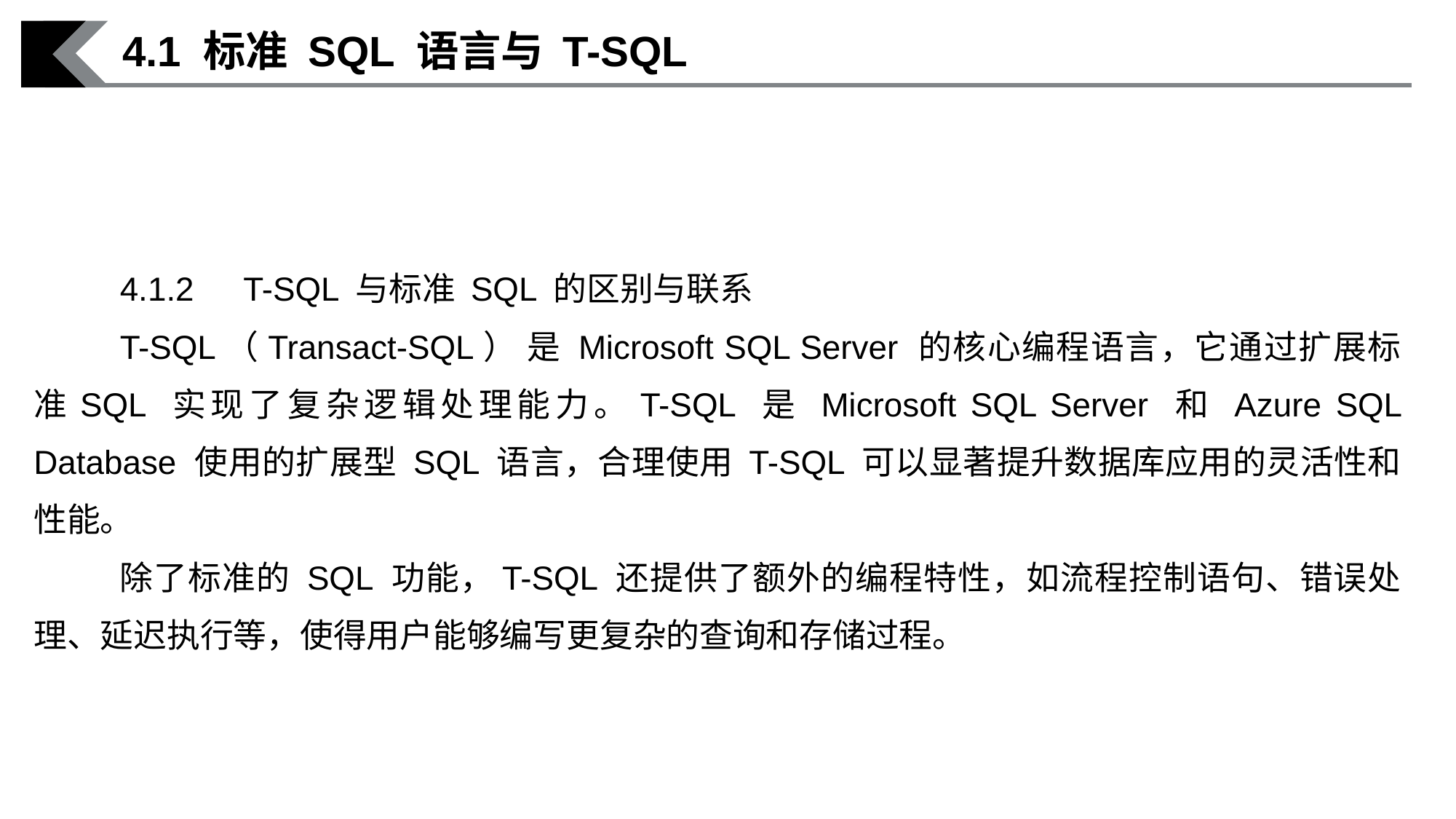

4.1 标准 SQL 语言与 T-SQL
4.1.2　T-SQL 与标准 SQL 的区别与联系
T-SQL（Transact-SQL） 是 Microsoft SQL Server 的核心编程语言，它通过扩展标准SQL 实现了复杂逻辑处理能力。T-SQL 是 Microsoft SQL Server 和 Azure SQL Database 使用的扩展型 SQL 语言，合理使用 T-SQL 可以显著提升数据库应用的灵活性和性能。
除了标准的 SQL 功能，T-SQL 还提供了额外的编程特性，如流程控制语句、错误处理、延迟执行等，使得用户能够编写更复杂的查询和存储过程。